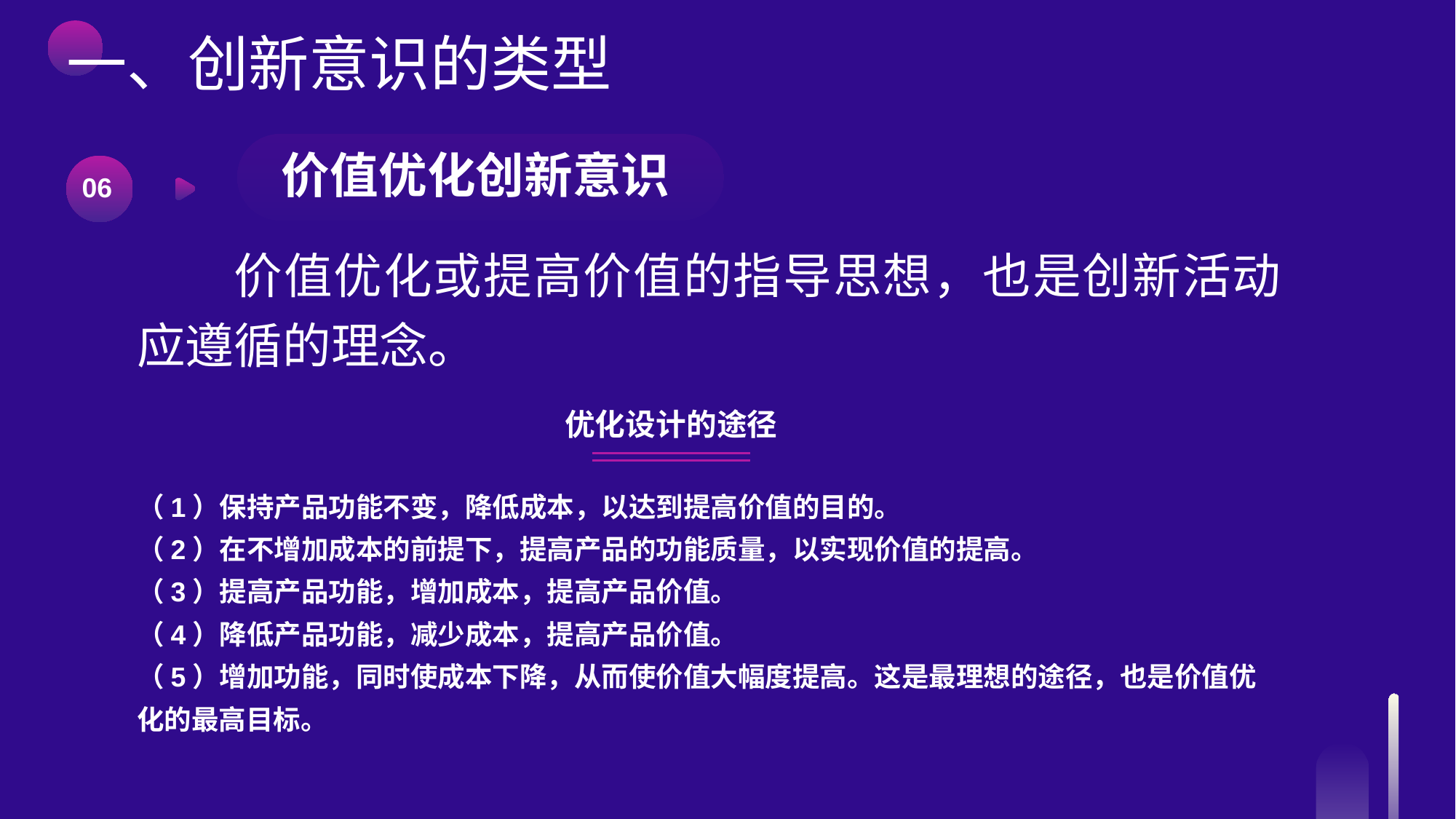

一、创新意识的类型

价值优化创新意识

06

价值优化或提高价值的指导思想，也是创新活动应遵循的理念。
优化设计的途径
（1）保持产品功能不变，降低成本，以达到提高价值的目的。
（2）在不增加成本的前提下，提高产品的功能质量，以实现价值的提高。
（3）提高产品功能，增加成本，提高产品价值。
（4）降低产品功能，减少成本，提高产品价值。
（5）增加功能，同时使成本下降，从而使价值大幅度提高。这是最理想的途径，也是价值优化的最高目标。